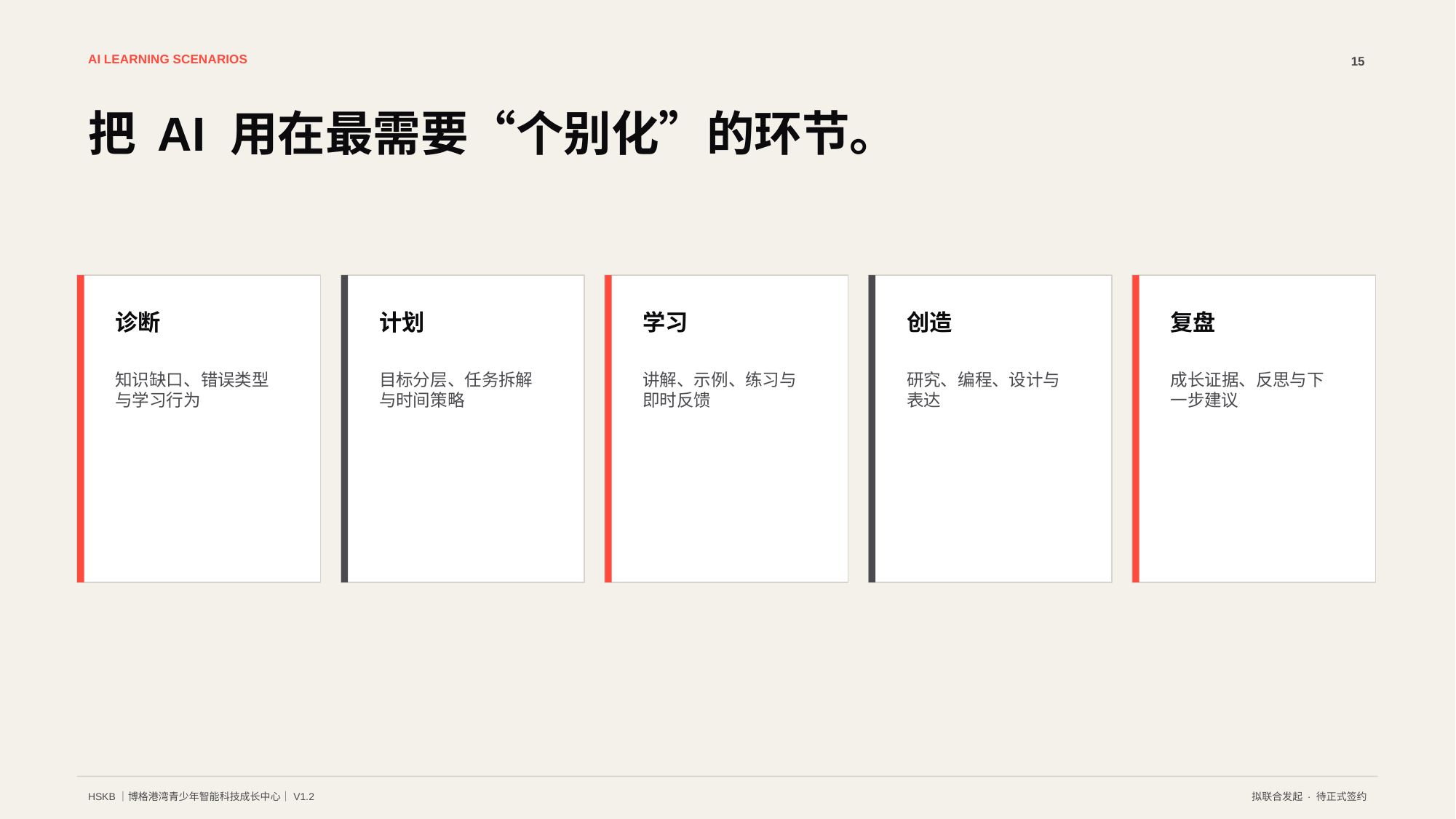

AI LEARNING SCENARIOS
15
把 AI 用在最需要“个别化”的环节。

诊断
计划
学习
创造
复盘
知识缺口、错误类型与学习行为
目标分层、任务拆解与时间策略
讲解、示例、练习与即时反馈
研究、编程、设计与表达
成长证据、反思与下一步建议

HSKB｜博格港湾青少年智能科技成长中心｜V1.2
拟联合发起 · 待正式签约